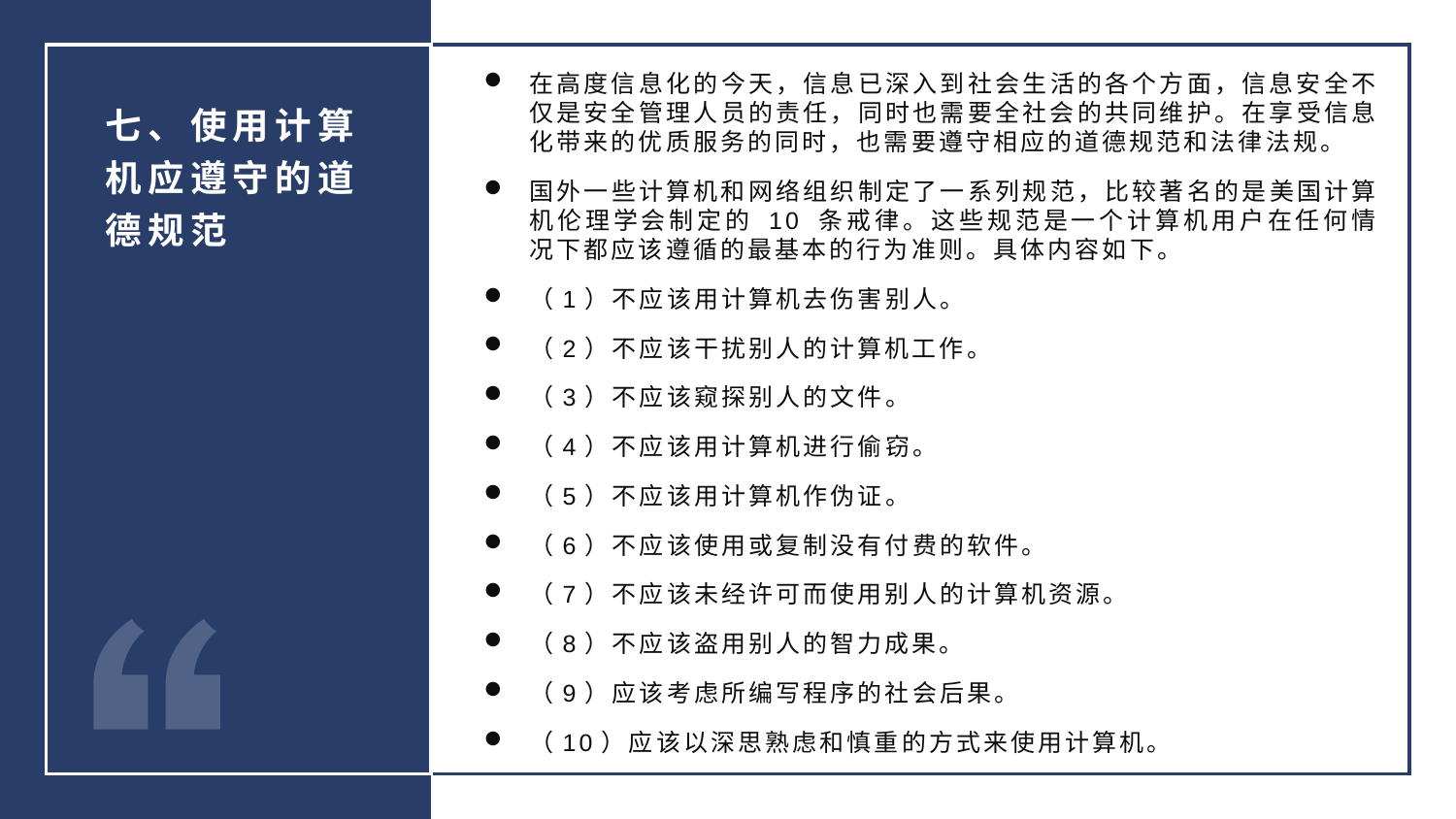

在高度信息化的今天，信息已深入到社会生活的各个方面，信息安全不仅是安全管理人员的责任，同时也需要全社会的共同维护。在享受信息化带来的优质服务的同时，也需要遵守相应的道德规范和法律法规。
国外一些计算机和网络组织制定了一系列规范，比较著名的是美国计算机伦理学会制定的 10 条戒律。这些规范是一个计算机用户在任何情况下都应该遵循的最基本的行为准则。具体内容如下。
（1）不应该用计算机去伤害别人。
（2）不应该干扰别人的计算机工作。
（3）不应该窥探别人的文件。
（4）不应该用计算机进行偷窃。
（5）不应该用计算机作伪证。
（6）不应该使用或复制没有付费的软件。
（7）不应该未经许可而使用别人的计算机资源。
（8）不应该盗用别人的智力成果。
（9）应该考虑所编写程序的社会后果。
（10）应该以深思熟虑和慎重的方式来使用计算机。
七、使用计算机应遵守的道德规范